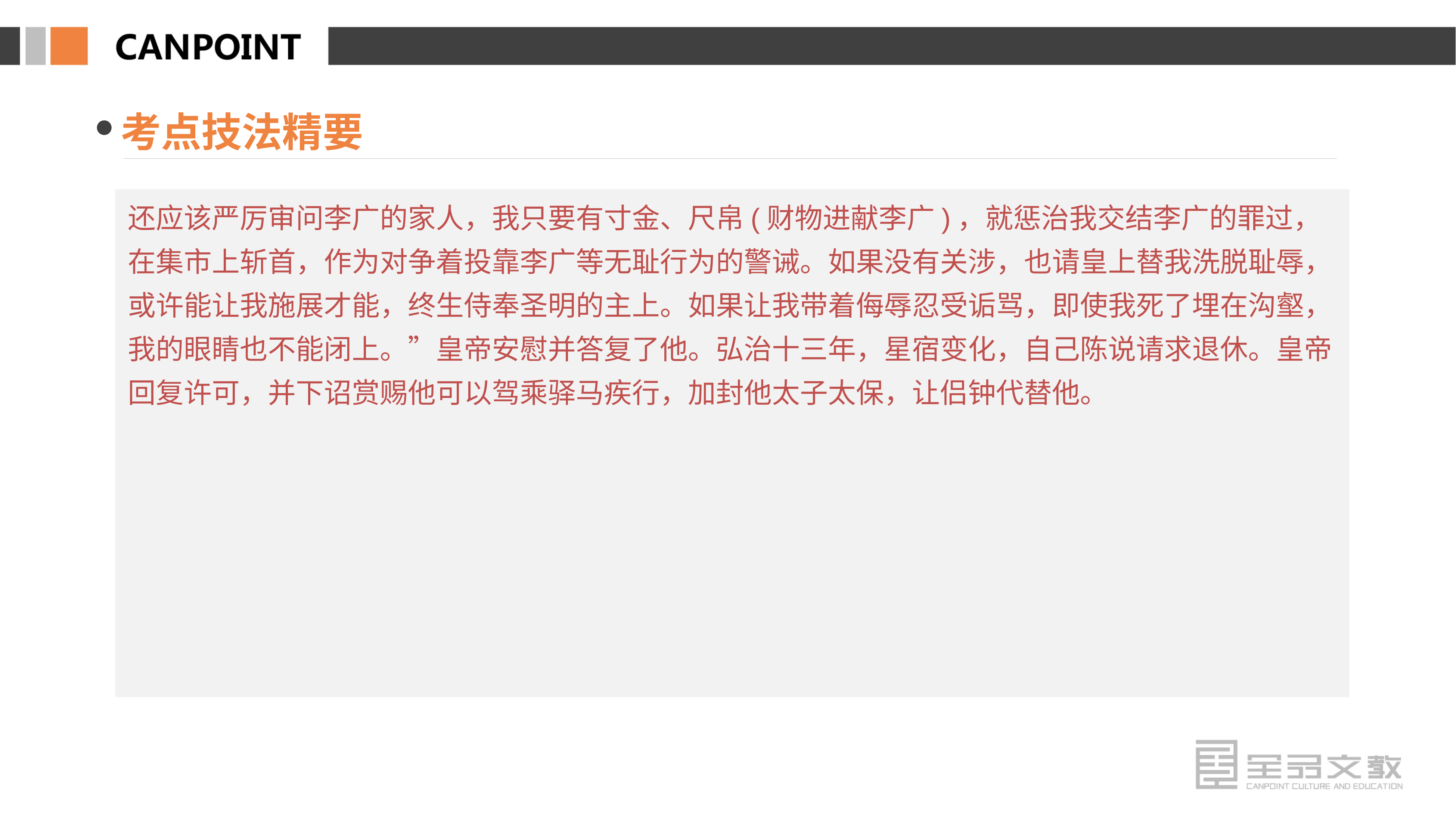

考点技法精要

还应该严厉审问李广的家人，我只要有寸金、尺帛(财物进献李广)，就惩治我交结李广的罪过，在集市上斩首，作为对争着投靠李广等无耻行为的警诫。如果没有关涉，也请皇上替我洗脱耻辱，或许能让我施展才能，终生侍奉圣明的主上。如果让我带着侮辱忍受诟骂，即使我死了埋在沟壑，我的眼睛也不能闭上。”皇帝安慰并答复了他。弘治十三年，星宿变化，自己陈说请求退休。皇帝回复许可，并下诏赏赐他可以驾乘驿马疾行，加封他太子太保，让侣钟代替他。